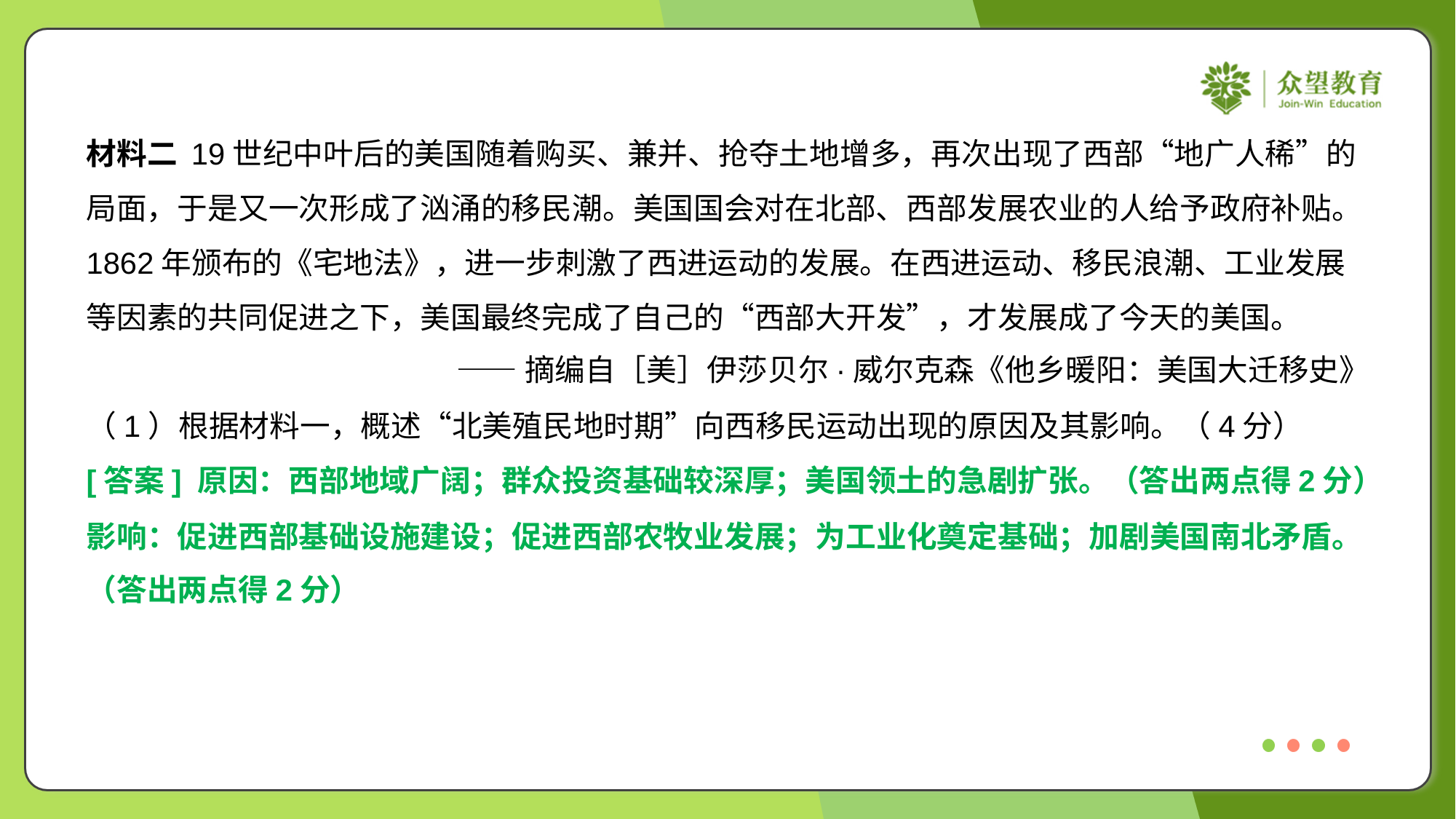

材料二 19世纪中叶后的美国随着购买、兼并、抢夺土地增多，再次出现了西部“地广人稀”的
局面，于是又一次形成了汹涌的移民潮。美国国会对在北部、西部发展农业的人给予政府补贴。
1862年颁布的《宅地法》，进一步刺激了西进运动的发展。在西进运动、移民浪潮、工业发展
等因素的共同促进之下，美国最终完成了自己的“西部大开发”，才发展成了今天的美国。
——摘编自［美］伊莎贝尔·威尔克森《他乡暖阳：美国大迁移史》
（1）根据材料一，概述“北美殖民地时期”向西移民运动出现的原因及其影响。（4分）
[答案] 原因：西部地域广阔；群众投资基础较深厚；美国领土的急剧扩张。（答出两点得2分）
影响：促进西部基础设施建设；促进西部农牧业发展；为工业化奠定基础；加剧美国南北矛盾。
（答出两点得2分）